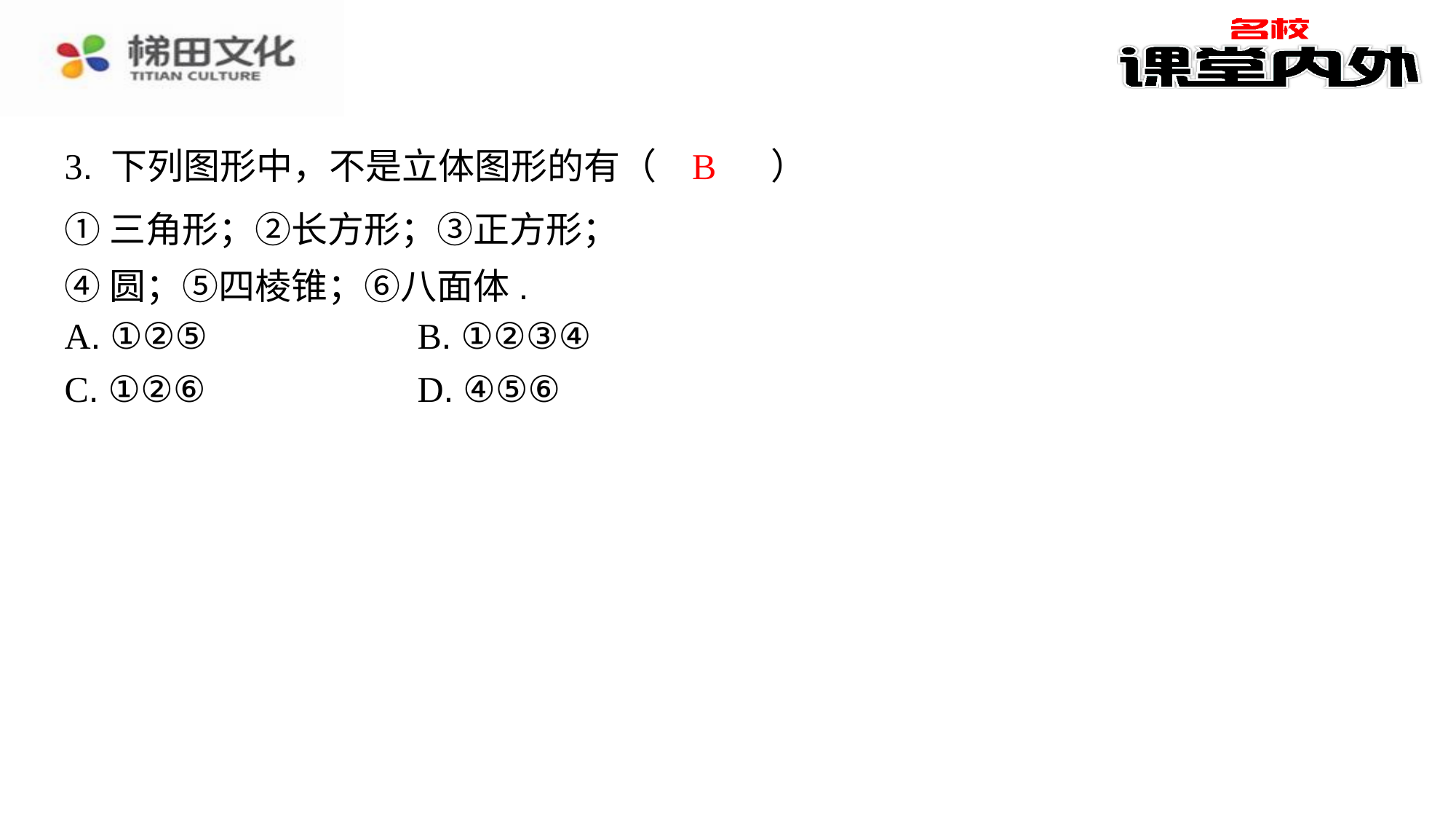

B
3. 下列图形中，不是立体图形的有（　B　）
①三角形；②长方形；③正方形；
④圆；⑤四棱锥；⑥八面体.
| A. ①②⑤ | B. ①②③④ |
| --- | --- |
| C. ①②⑥ | D. ④⑤⑥ |